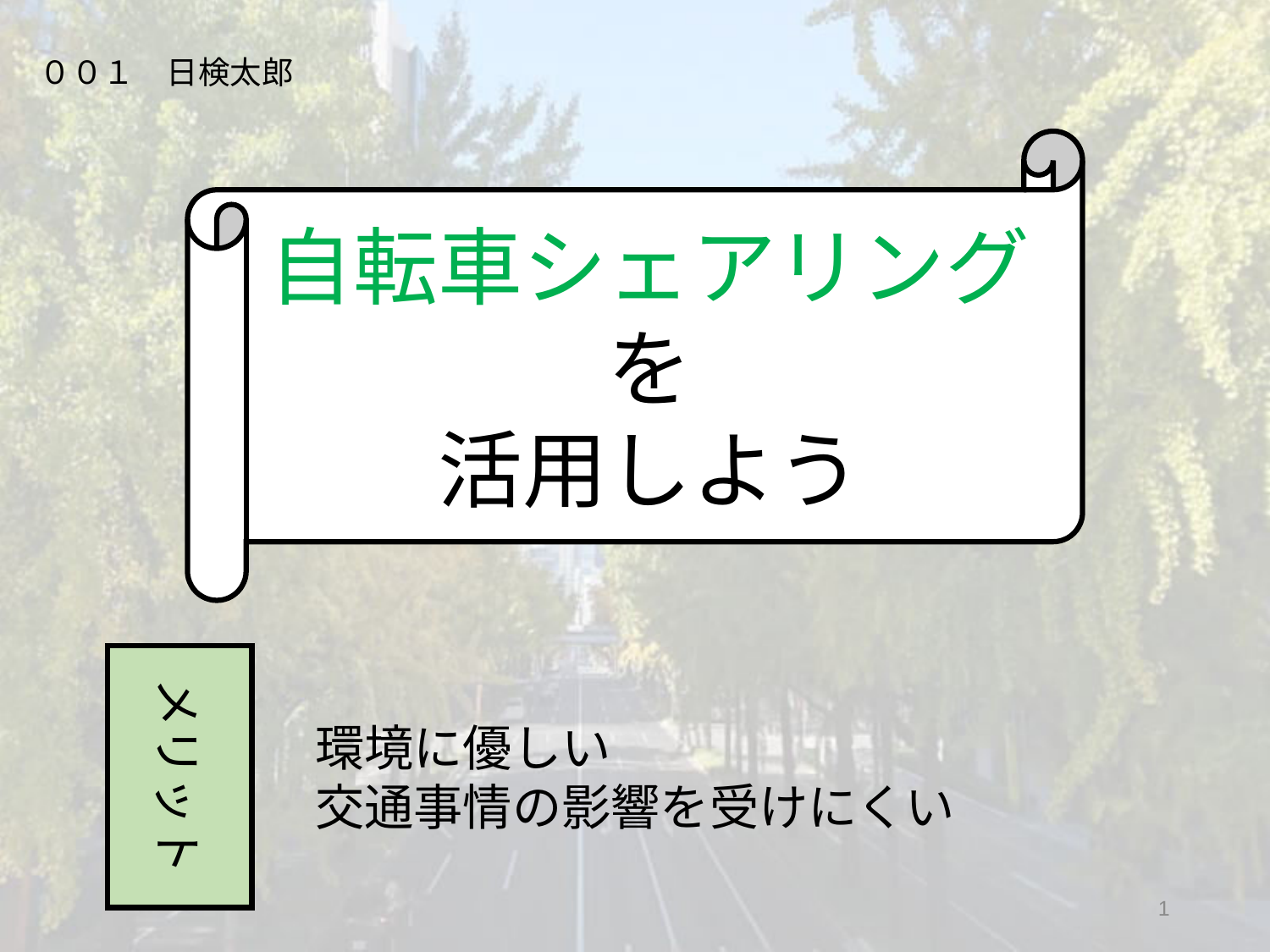

００１　日検太郎
自転車シェアリングを
活用しよう
メリット
環境に優しい
交通事情の影響を受けにくい
1